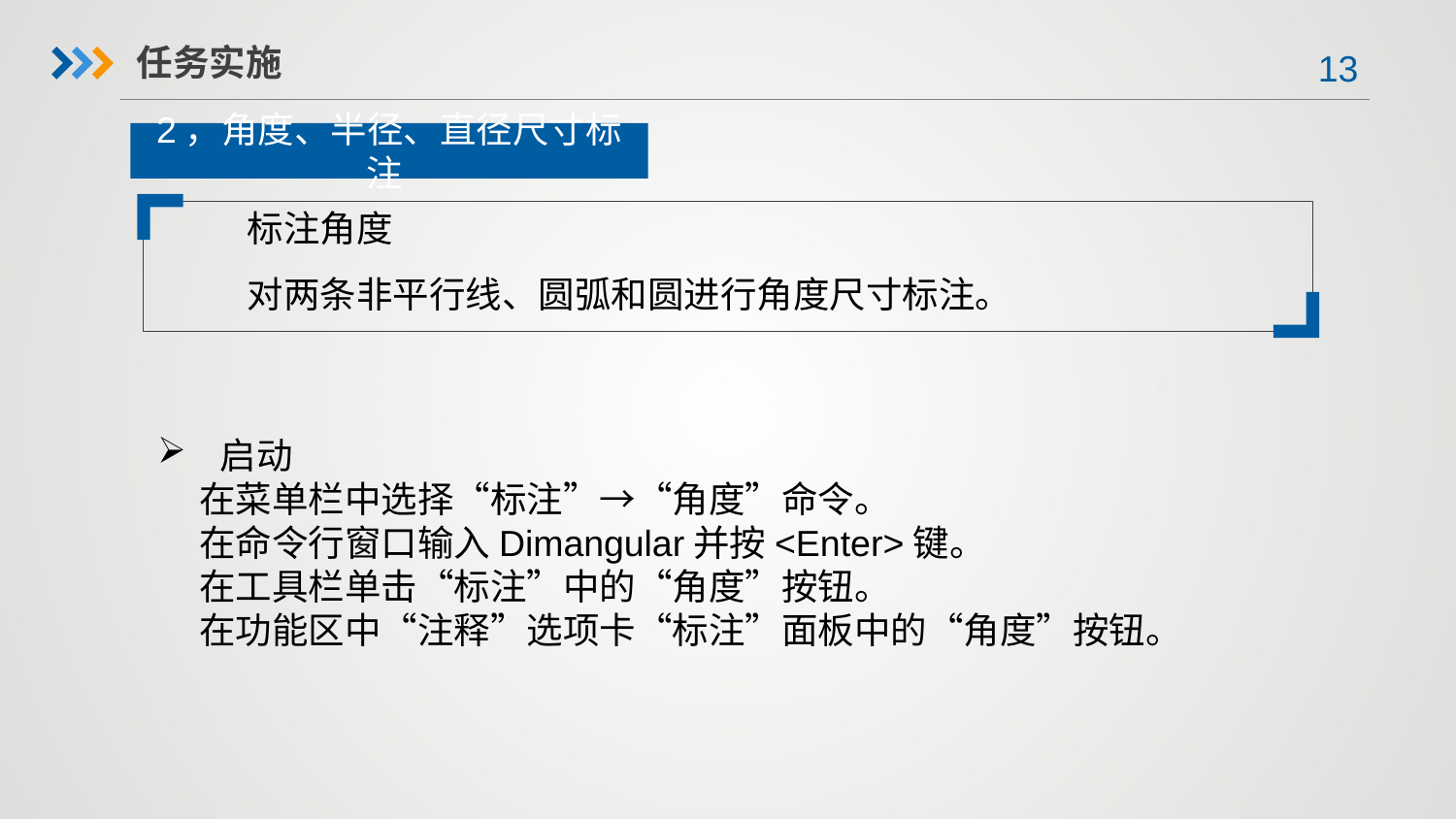

任务实施
2，角度、半径、直径尺寸标注

标注角度
对两条非平行线、圆弧和圆进行角度尺寸标注。

 启动
    在菜单栏中选择“标注”→“角度”命令。
    在命令行窗口输入Dimangular并按<Enter>键。
    在工具栏单击“标注”中的“角度”按钮。
    在功能区中“注释”选项卡“标注”面板中的“角度”按钮。